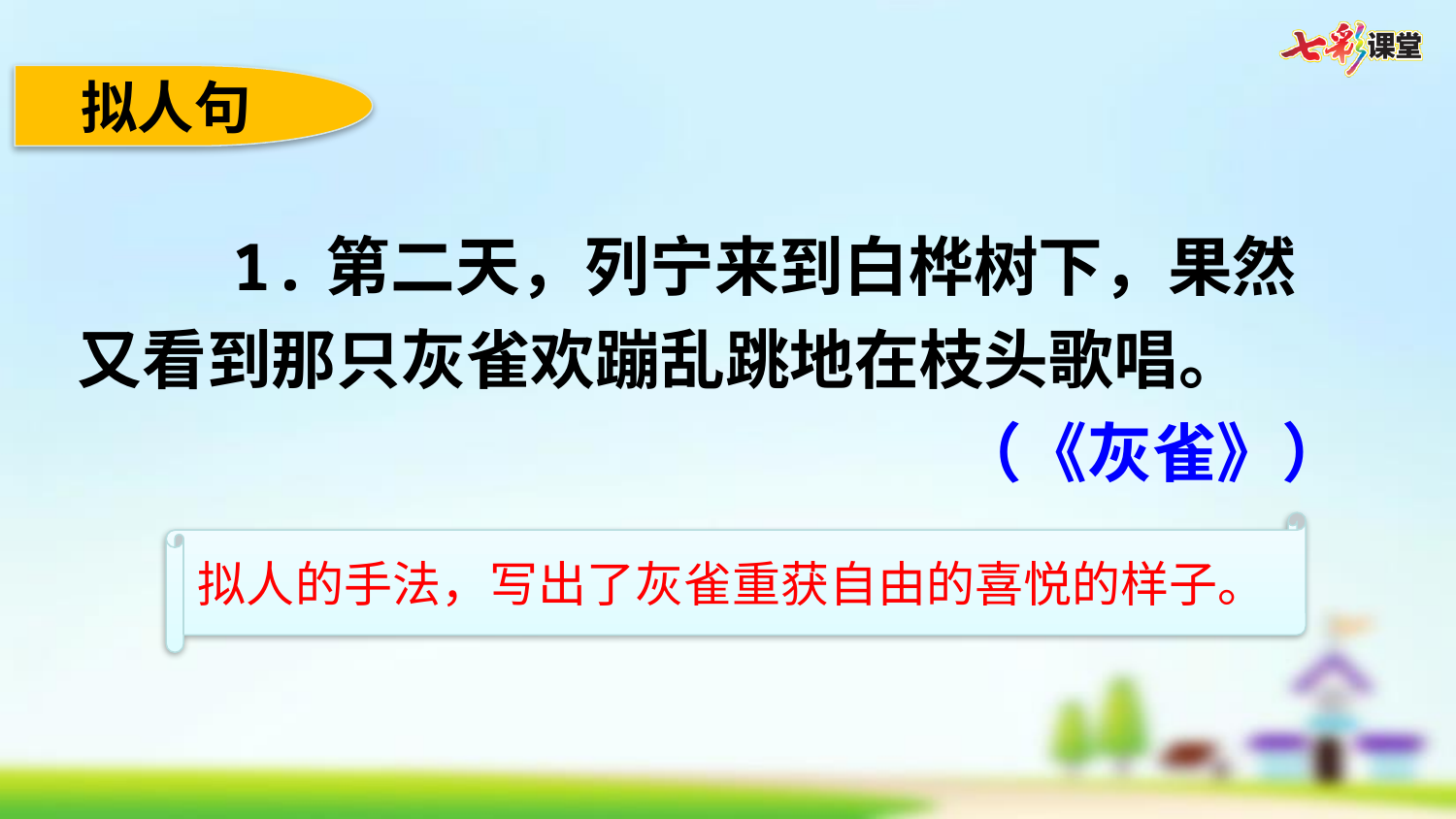

拟人句
    1.第二天，列宁来到白桦树下，果然又看到那只灰雀欢蹦乱跳地在枝头歌唱。
  （《灰雀》）
拟人的手法，写出了灰雀重获自由的喜悦的样子。